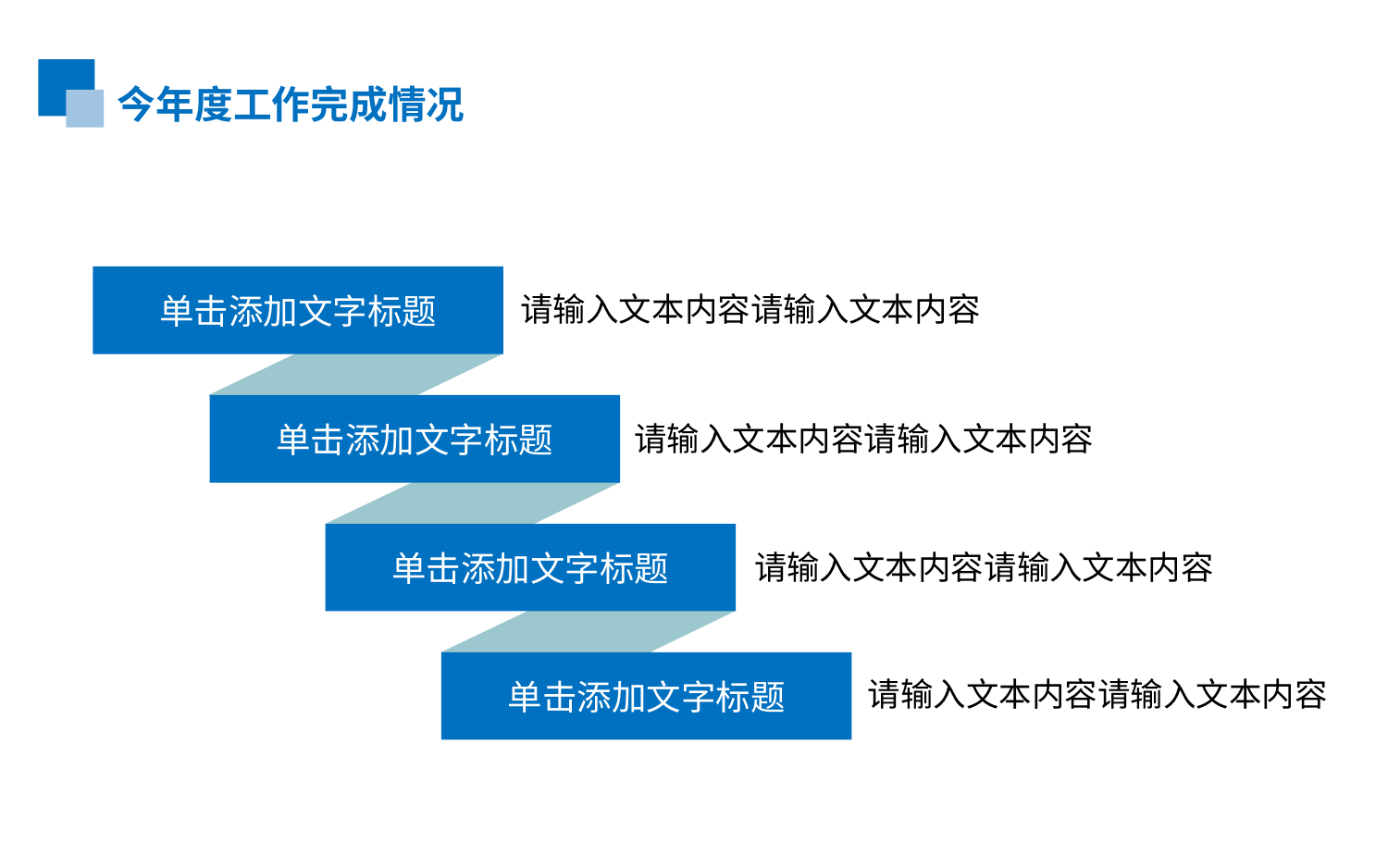

今年度工作完成情况

单击添加文字标题
请输入文本内容请输入文本内容

单击添加文字标题
请输入文本内容请输入文本内容

单击添加文字标题
请输入文本内容请输入文本内容

单击添加文字标题
请输入文本内容请输入文本内容